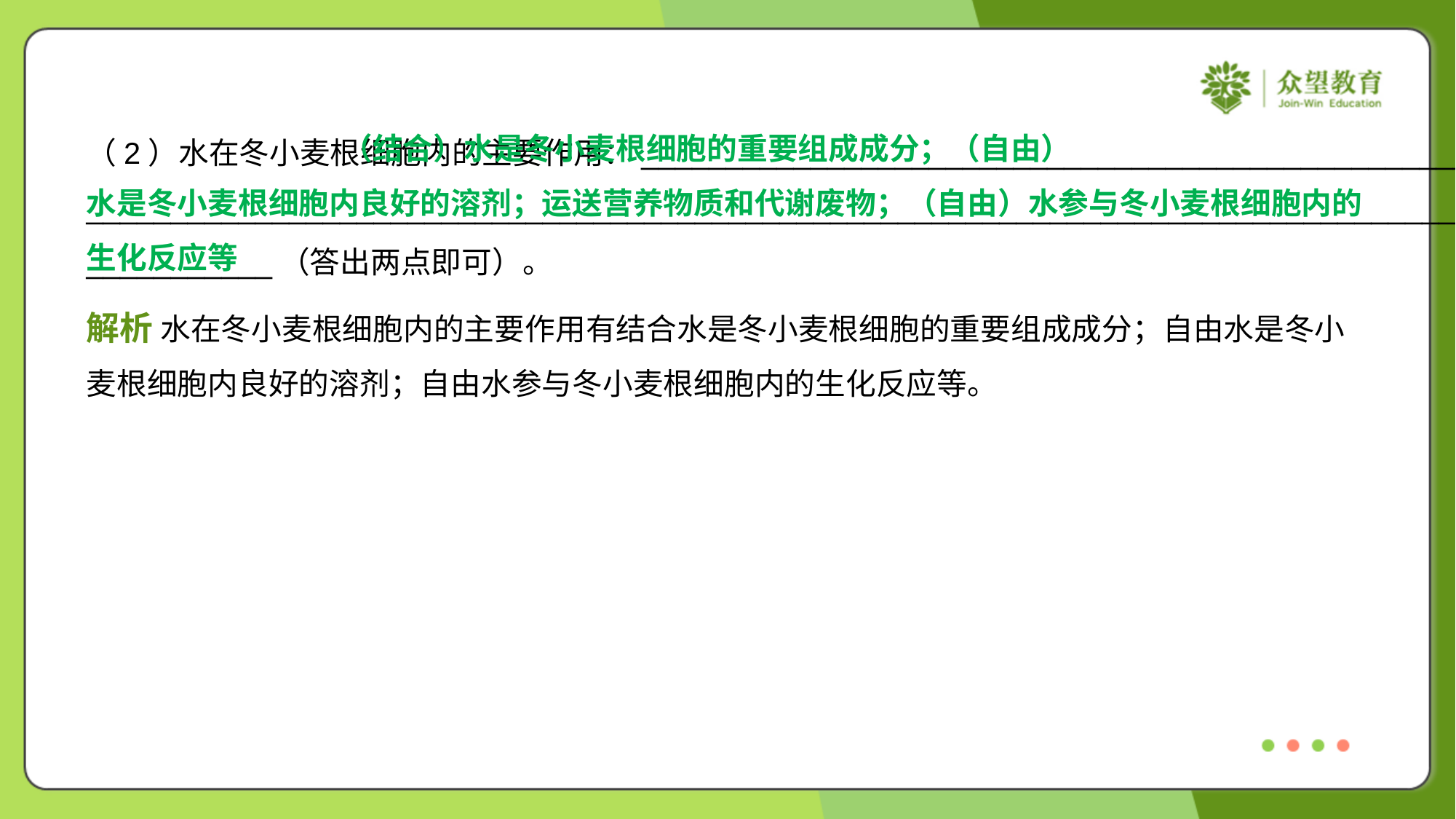

（结合）水是冬小麦根细胞的重要组成成分；（自由）
水是冬小麦根细胞内良好的溶剂；运送营养物质和代谢废物；（自由）水参与冬小麦根细胞内的
生化反应等
（2）水在冬小麦根细胞内的主要作用：_________________________________________________
____________________________________________________________________________________
___________（答出两点即可）。
解析 水在冬小麦根细胞内的主要作用有结合水是冬小麦根细胞的重要组成成分；自由水是冬小
麦根细胞内良好的溶剂；自由水参与冬小麦根细胞内的生化反应等。